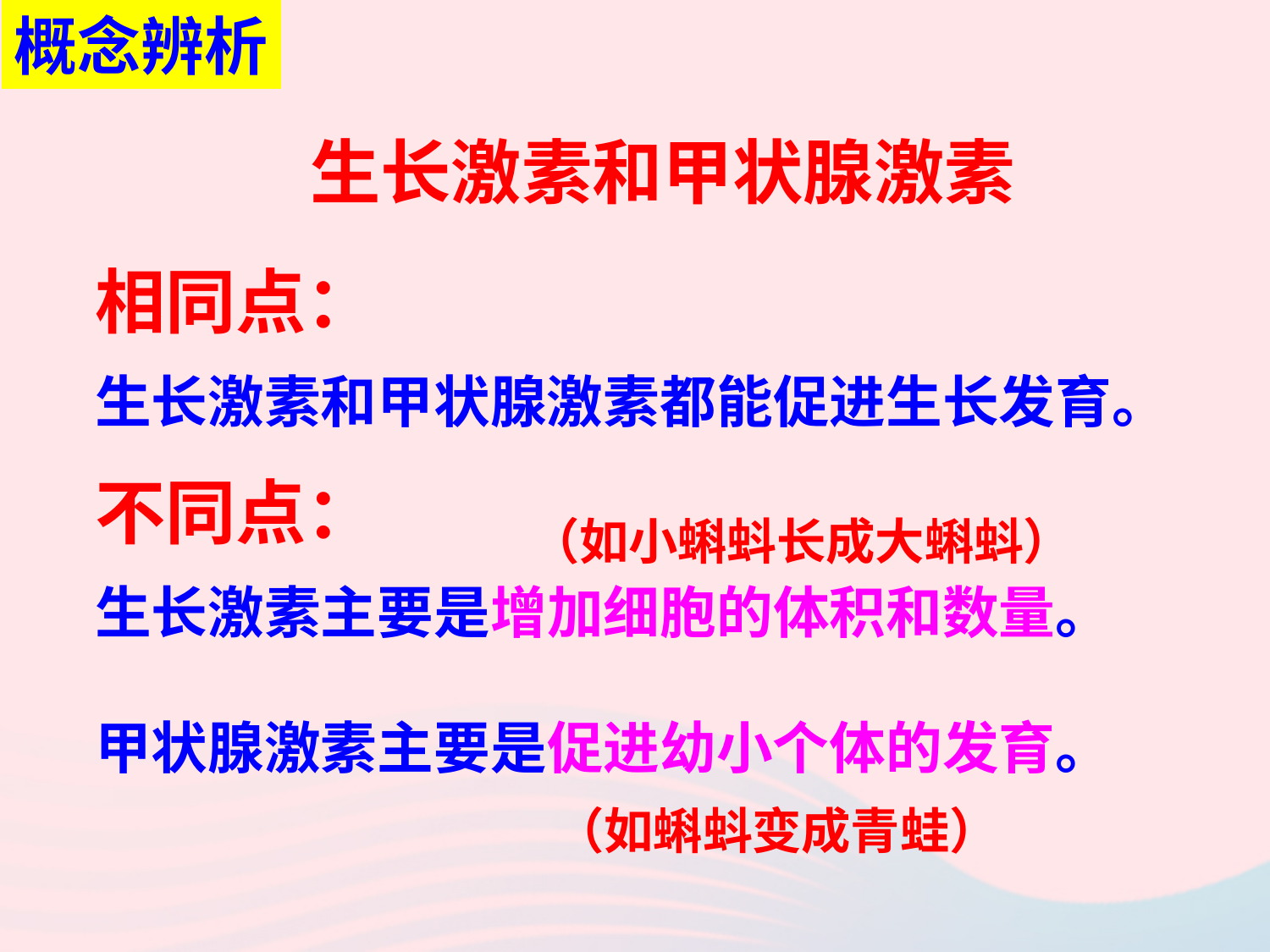

概念辨析
生长激素和甲状腺激素
相同点：
生长激素和甲状腺激素都能促进生长发育。
不同点：
（如小蝌蚪长成大蝌蚪）
生长激素主要是增加细胞的体积和数量。

甲状腺激素主要是促进幼小个体的发育。
（如蝌蚪变成青蛙）